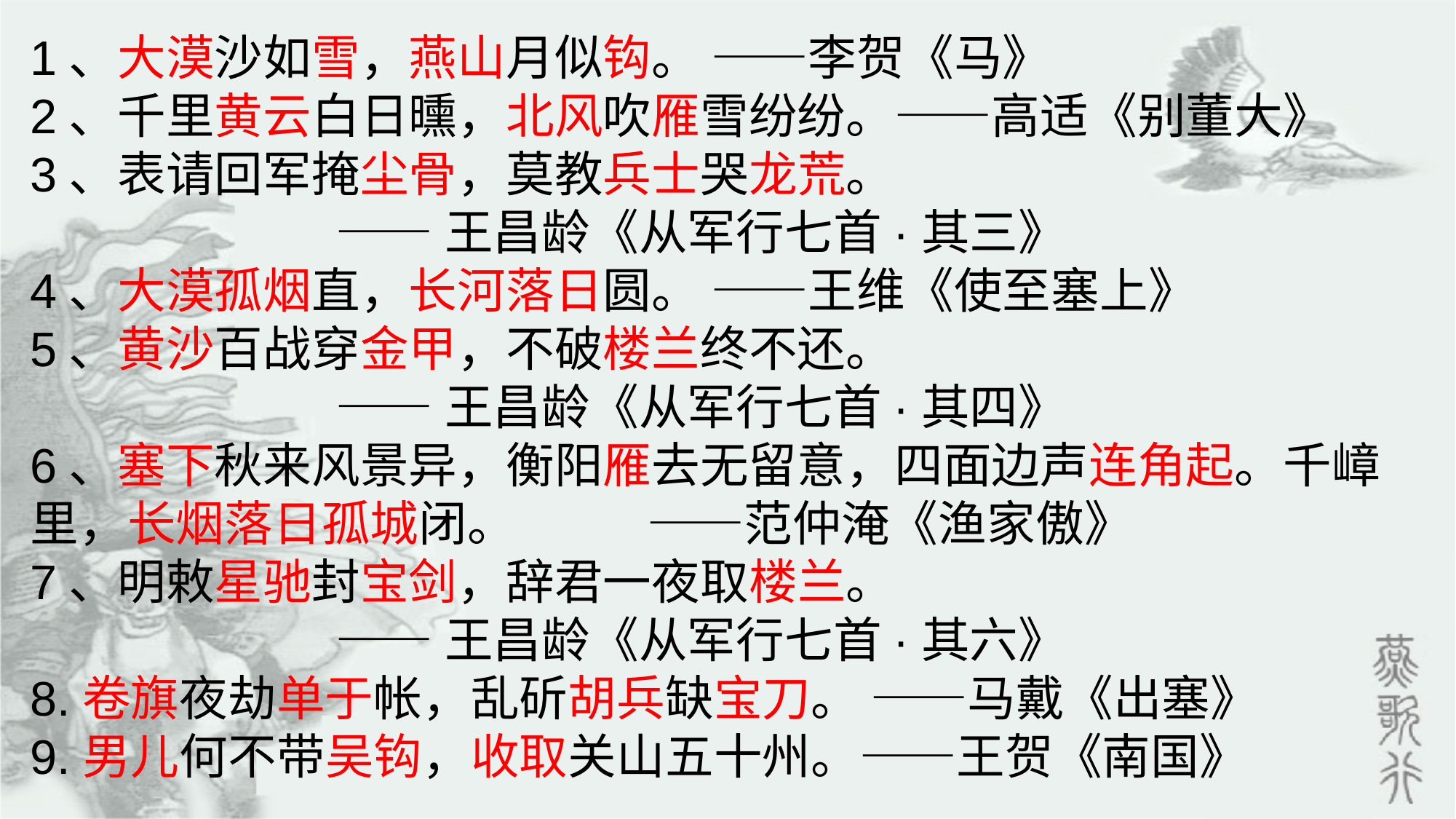

1、大漠沙如雪，燕山月似钩。 ——李贺《马》
2、千里黄云白日曛，北风吹雁雪纷纷。——高适《别董大》
3、表请回军掩尘骨，莫教兵士哭龙荒。
                            ——王昌龄《从军行七首·其三》
4、大漠孤烟直，长河落日圆。 ——王维《使至塞上》
5、黄沙百战穿金甲，不破楼兰终不还。
                            ——王昌龄《从军行七首·其四》
6、塞下秋来风景异，衡阳雁去无留意，四面边声连角起。千嶂里，长烟落日孤城闭。            ——范仲淹《渔家傲》
7、明敕星驰封宝剑，辞君一夜取楼兰。
                            ——王昌龄《从军行七首·其六》
8.卷旗夜劫单于帐，乱斫胡兵缺宝刀。 ——马戴《出塞》
9.男儿何不带吴钩，收取关山五十州。——王贺《南国》